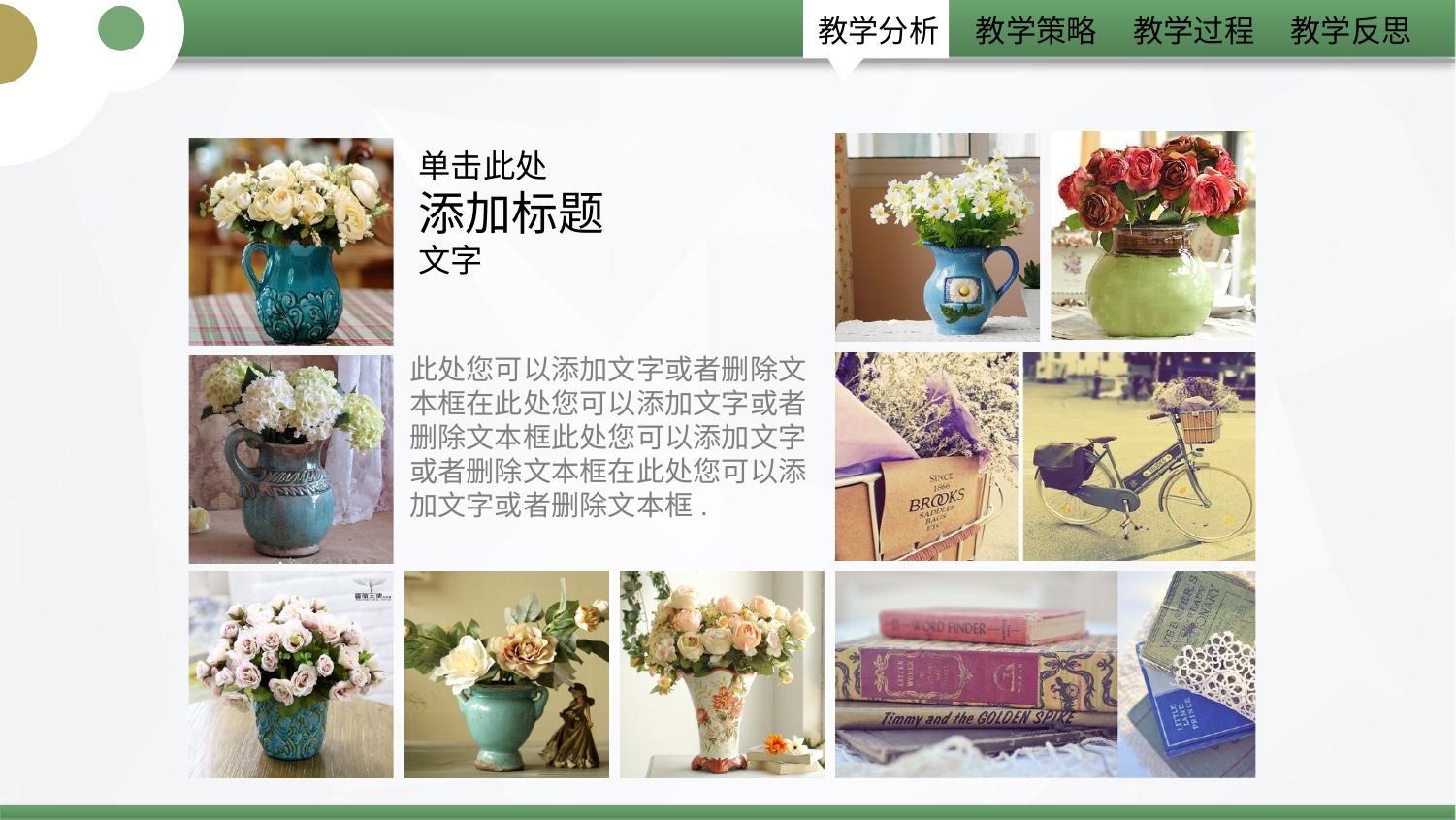

单击此处
添加标题
文字
此处您可以添加文字或者删除文本框在此处您可以添加文字或者删除文本框此处您可以添加文字或者删除文本框在此处您可以添加文字或者删除文本框.